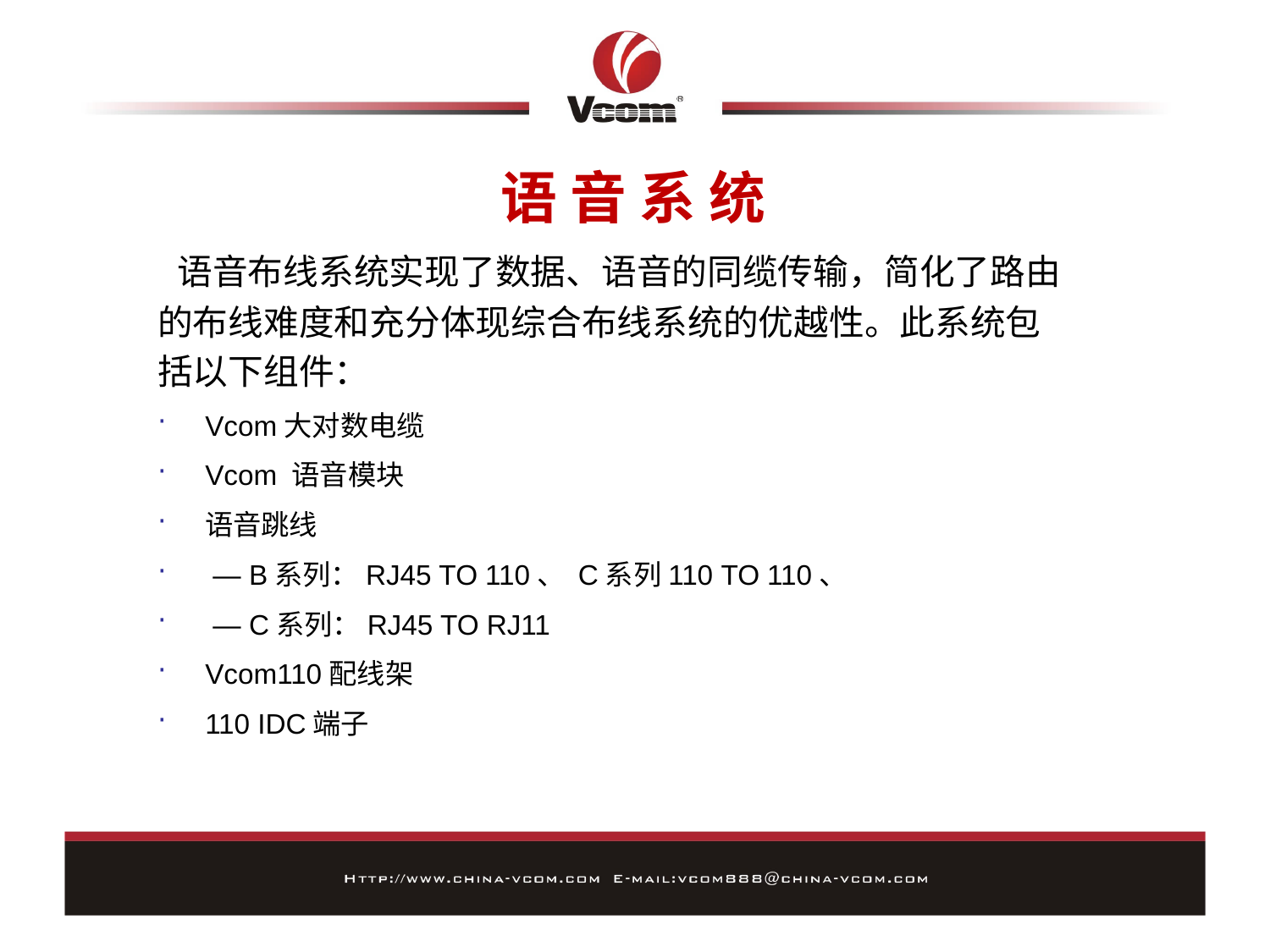

# 语 音 系 统
 语音布线系统实现了数据、语音的同缆传输，简化了路由
的布线难度和充分体现综合布线系统的优越性。此系统包
括以下组件：
Vcom大对数电缆
Vcom 语音模块
语音跳线
 — B系列：RJ45 TO 110、 C系列110 TO 110、
 — C系列：RJ45 TO RJ11
Vcom110配线架
110 IDC端子